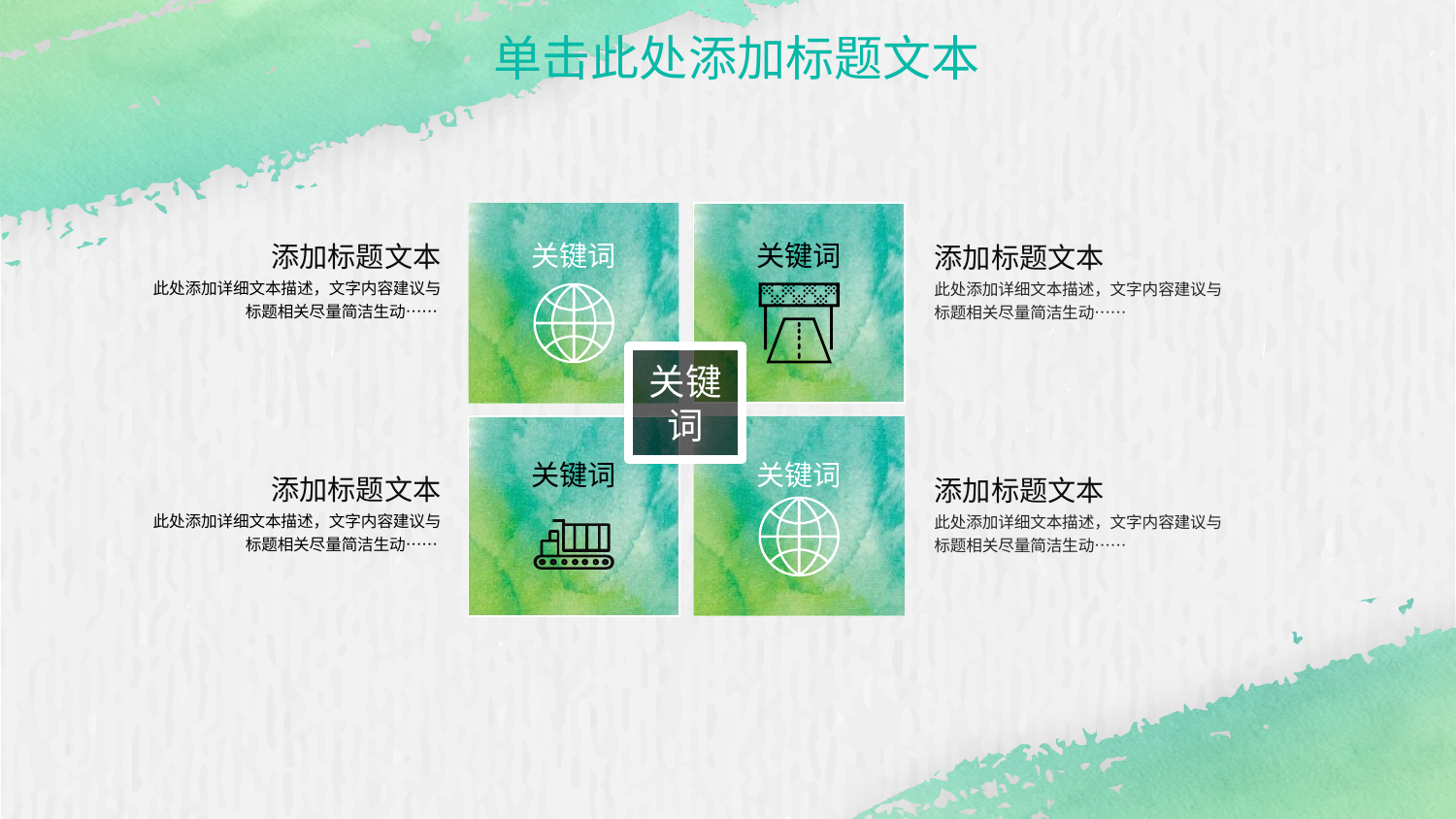

单击此处添加标题文本

关键词

关键词
添加标题文本
此处添加详细文本描述，文字内容建议与标题相关尽量简洁生动……
添加标题文本
此处添加详细文本描述，文字内容建议与标题相关尽量简洁生动……

关键词

关键词

关键词
添加标题文本
此处添加详细文本描述，文字内容建议与标题相关尽量简洁生动……
添加标题文本
此处添加详细文本描述，文字内容建议与标题相关尽量简洁生动……